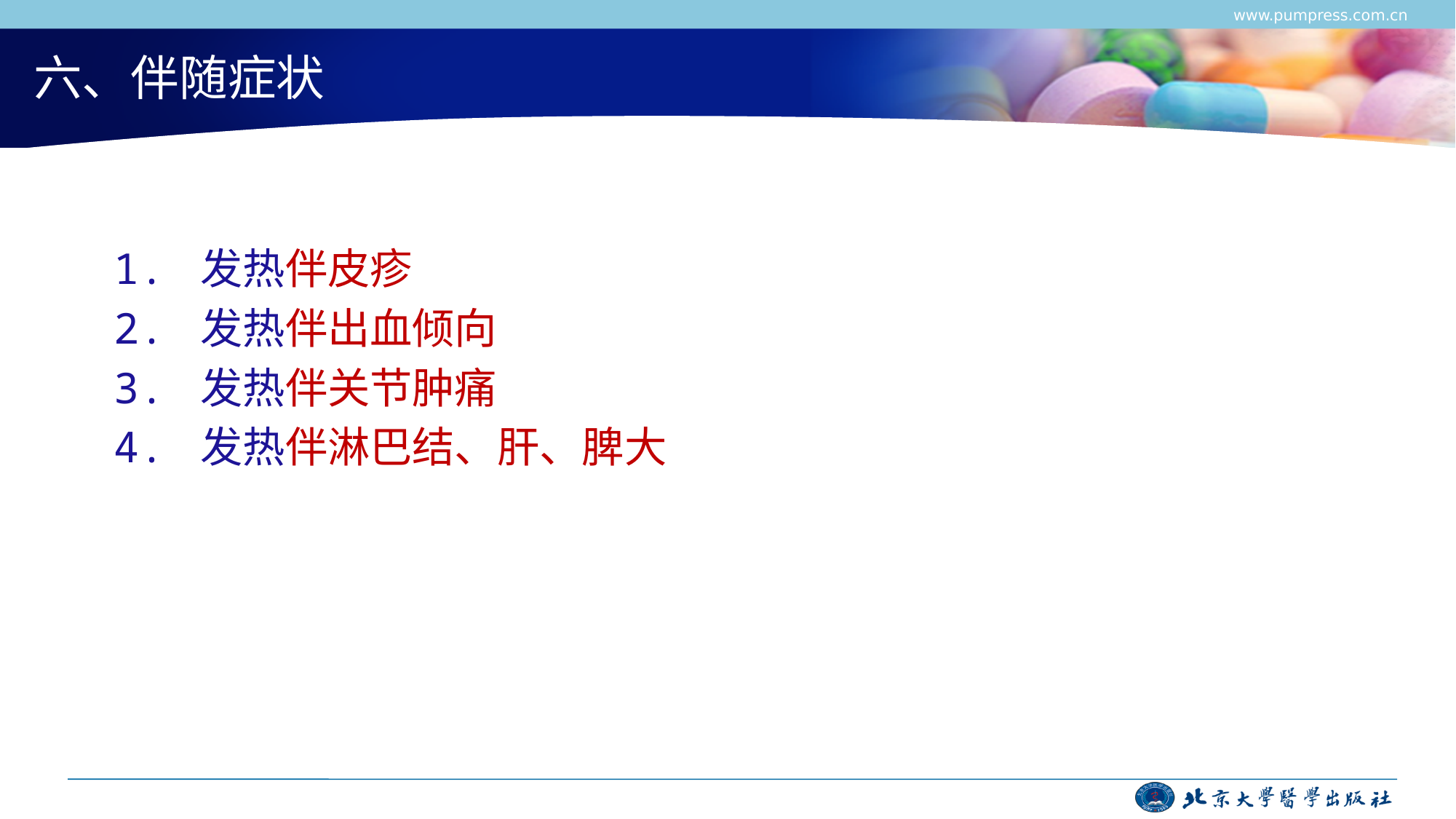

www.pumpress.com.cn
# 六、伴随症状
1. 发热伴皮疹
2. 发热伴出血倾向
3. 发热伴关节肿痛
4. 发热伴淋巴结、肝、脾大